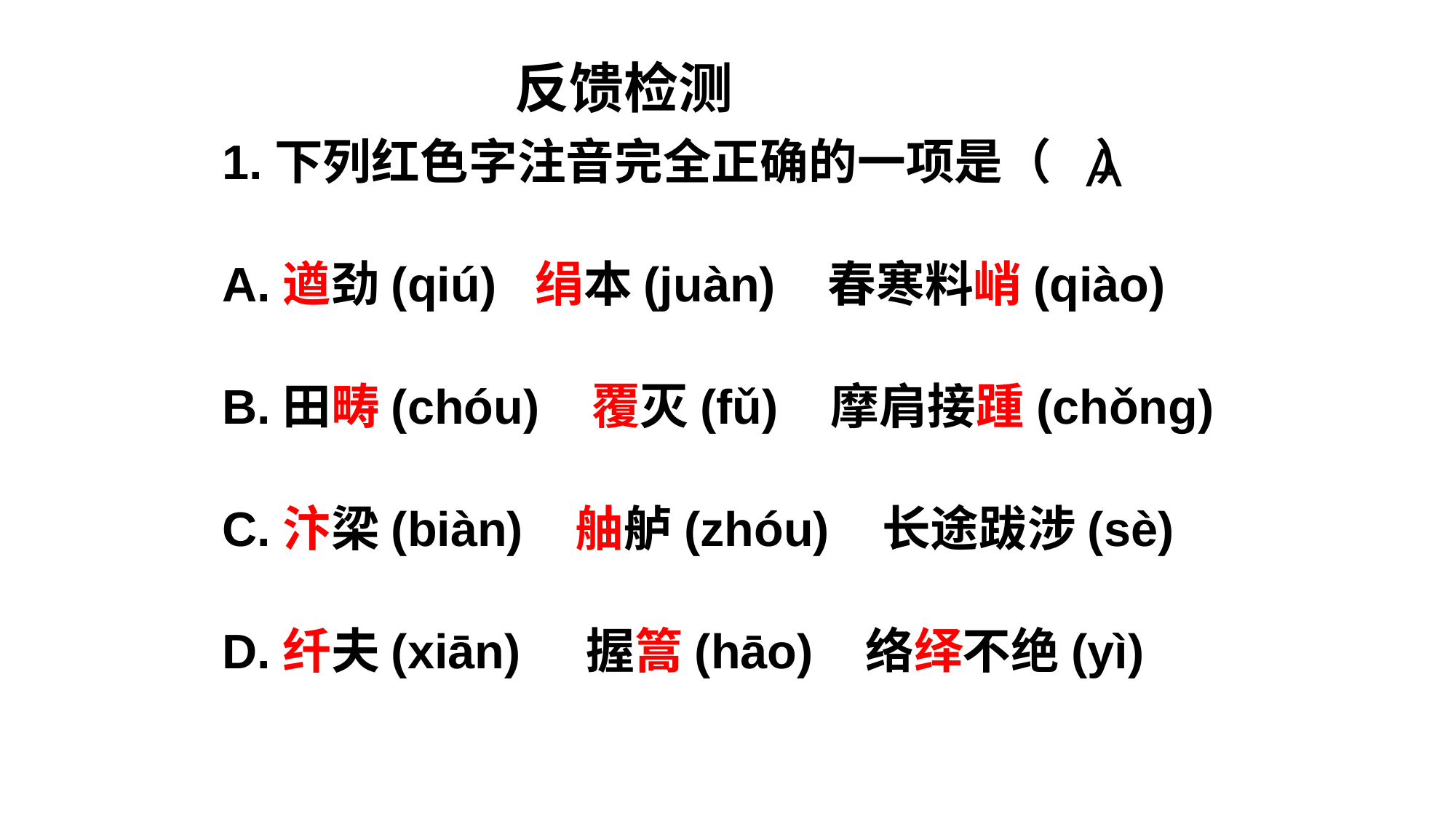

反馈检测
1.下列红色字注音完全正确的一项是（    ）
A.遒劲(qiú)  绢本(juàn)   春寒料峭(qiào)
B.田畴(chóu)   覆灭(fǔ)   摩肩接踵(chǒng)
C.汴梁(biàn)   舳舻(zhóu)   长途跋涉(sè)
D.纤夫(xiān)    握篙(hāo)   络绎不绝(yì)
A